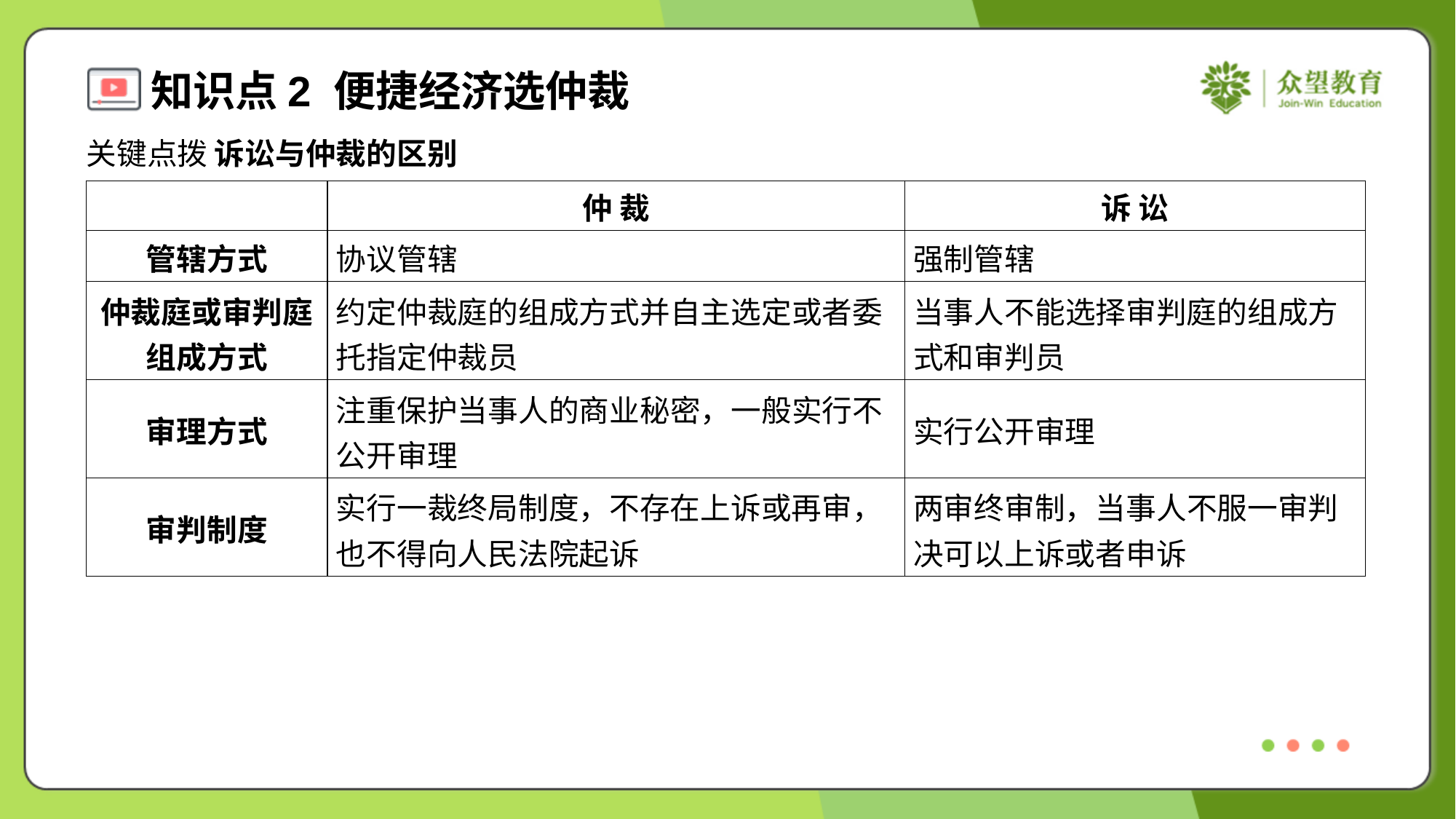

关键点拨 诉讼与仲裁的区别
|  | 仲 裁 | 诉 讼 |
| --- | --- | --- |
| 管辖方式 | 协议管辖 | 强制管辖 |
| 仲裁庭或审判庭 组成方式 | 约定仲裁庭的组成方式并自主选定或者委 托指定仲裁员 | 当事人不能选择审判庭的组成方 式和审判员 |
| 审理方式 | 注重保护当事人的商业秘密，一般实行不 公开审理 | 实行公开审理 |
| 审判制度 | 实行一裁终局制度，不存在上诉或再审， 也不得向人民法院起诉 | 两审终审制，当事人不服一审判 决可以上诉或者申诉 |